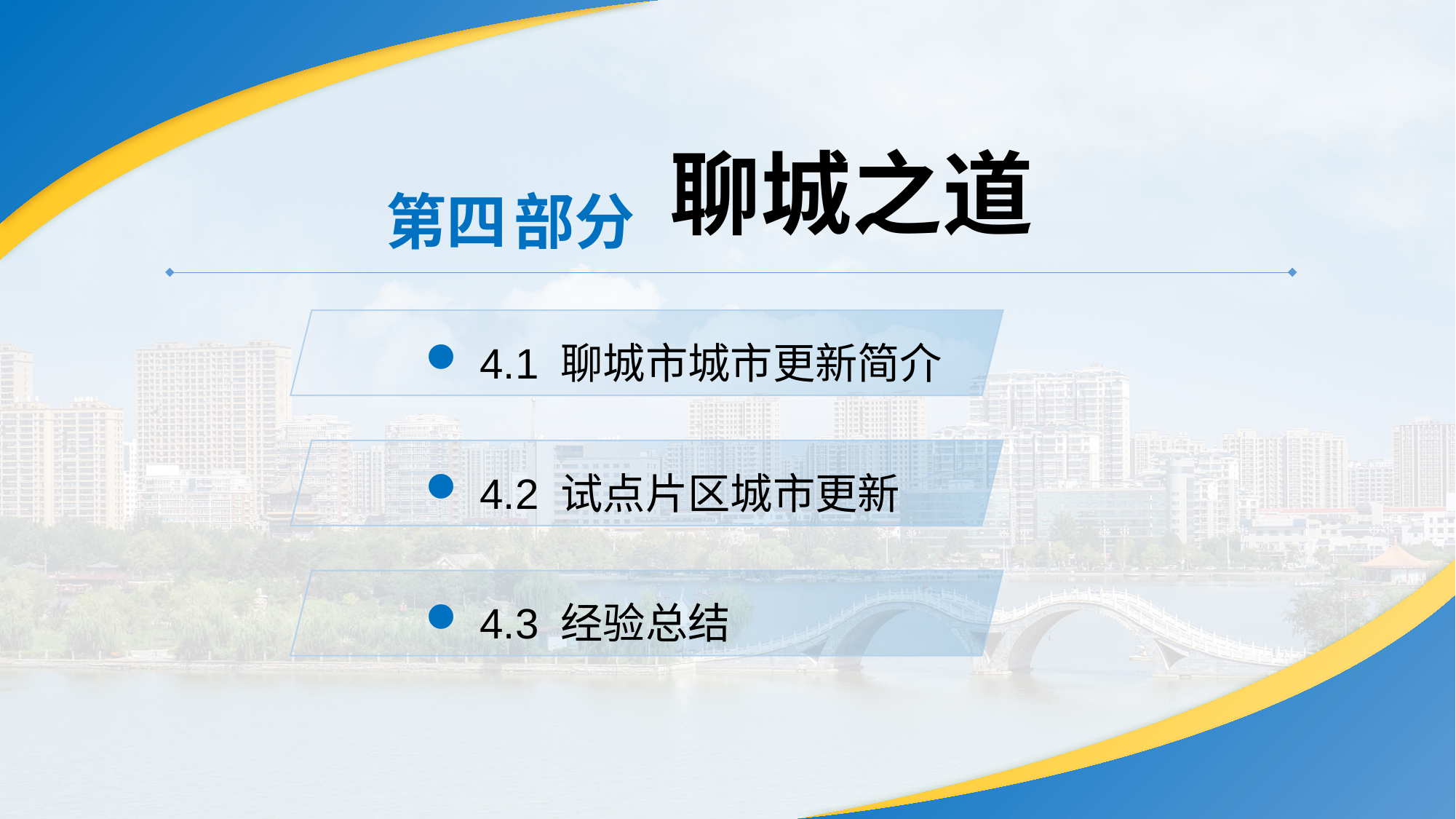

聊城之道
第四
部分
4.1 聊城市城市更新简介

4.2 试点片区城市更新

4.3 经验总结